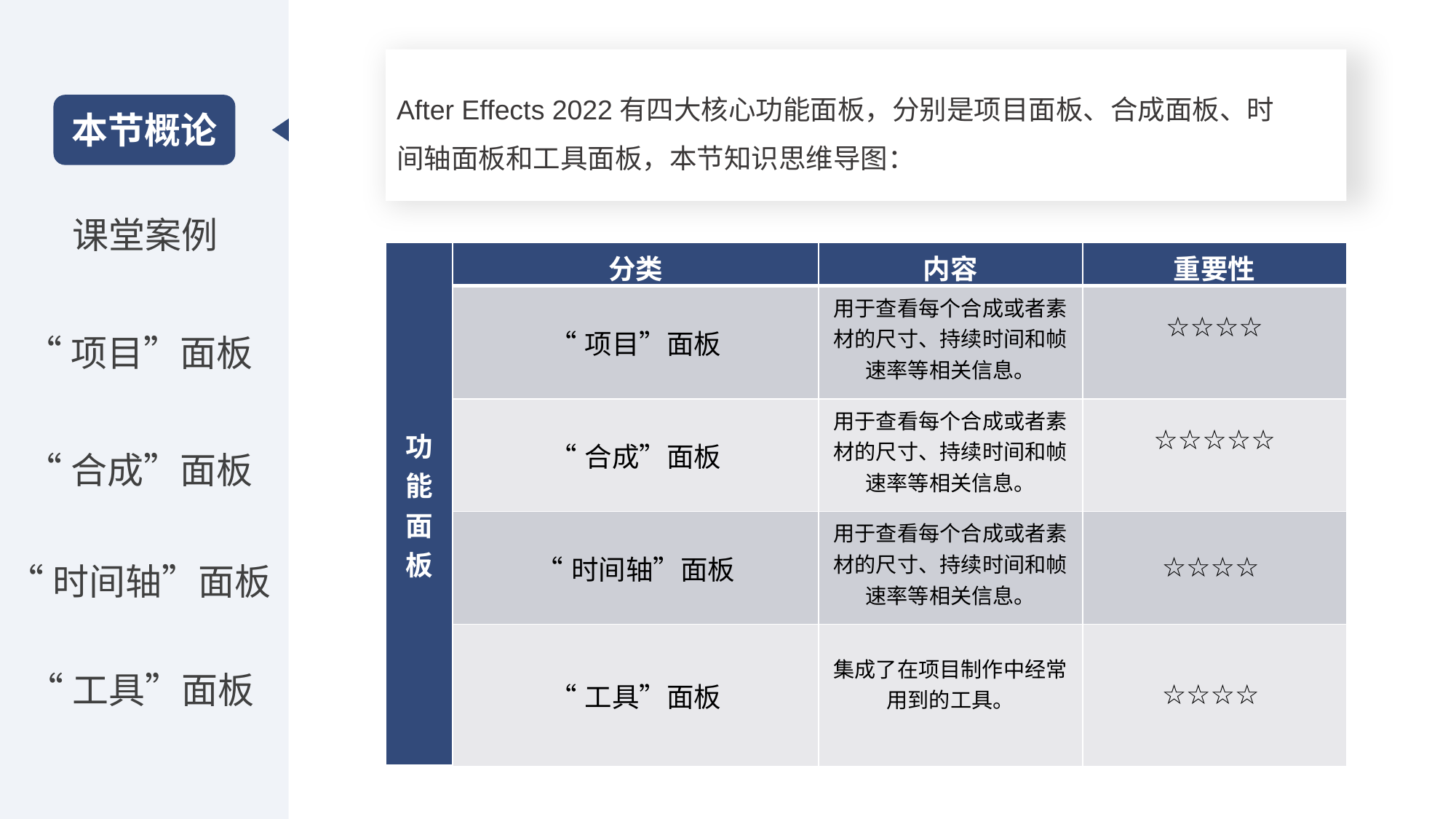

After Effects 2022有四大核心功能面板，分别是项目面板、合成面板、时
间轴面板和工具面板，本节知识思维导图：

本节概论

课堂案例
| 功能面板 | 分类 | 内容 | 重要性 |
| --- | --- | --- | --- |
|  | “项目”面板 | 用于查看每个合成或者素材的尺寸、持续时间和帧速率等相关信息。 | ☆☆☆☆ |
|  | “合成”面板 | 用于查看每个合成或者素材的尺寸、持续时间和帧速率等相关信息。 | ☆☆☆☆☆ |
|  | “时间轴”面板 | 用于查看每个合成或者素材的尺寸、持续时间和帧速率等相关信息。 | ☆☆☆☆ |
|  | “工具”面板 | 集成了在项目制作中经常用到的工具。 | ☆☆☆☆ |
“项目”面板
“合成”面板
“时间轴”面板
“工具”面板